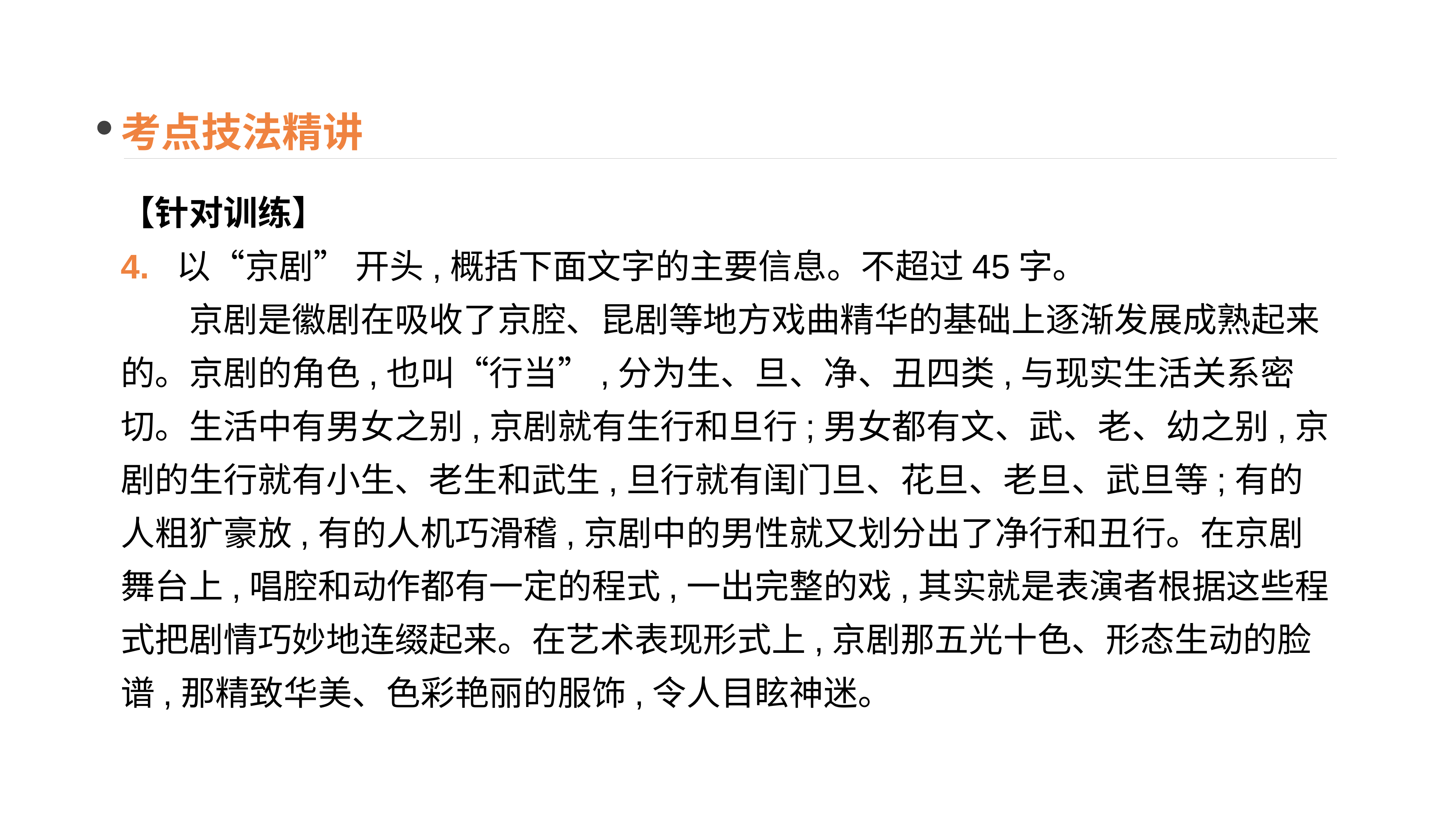

考点技法精讲

【针对训练】
4.  以“京剧” 开头,概括下面文字的主要信息。不超过45字。
　　京剧是徽剧在吸收了京腔、昆剧等地方戏曲精华的基础上逐渐发展成熟起来的。京剧的角色,也叫“行当”,分为生、旦、净、丑四类,与现实生活关系密切。生活中有男女之别,京剧就有生行和旦行;男女都有文、武、老、幼之别,京剧的生行就有小生、老生和武生,旦行就有闺门旦、花旦、老旦、武旦等;有的人粗犷豪放,有的人机巧滑稽,京剧中的男性就又划分出了净行和丑行。在京剧舞台上,唱腔和动作都有一定的程式,一出完整的戏,其实就是表演者根据这些程式把剧情巧妙地连缀起来。在艺术表现形式上,京剧那五光十色、形态生动的脸谱,那精致华美、色彩艳丽的服饰,令人目眩神迷。